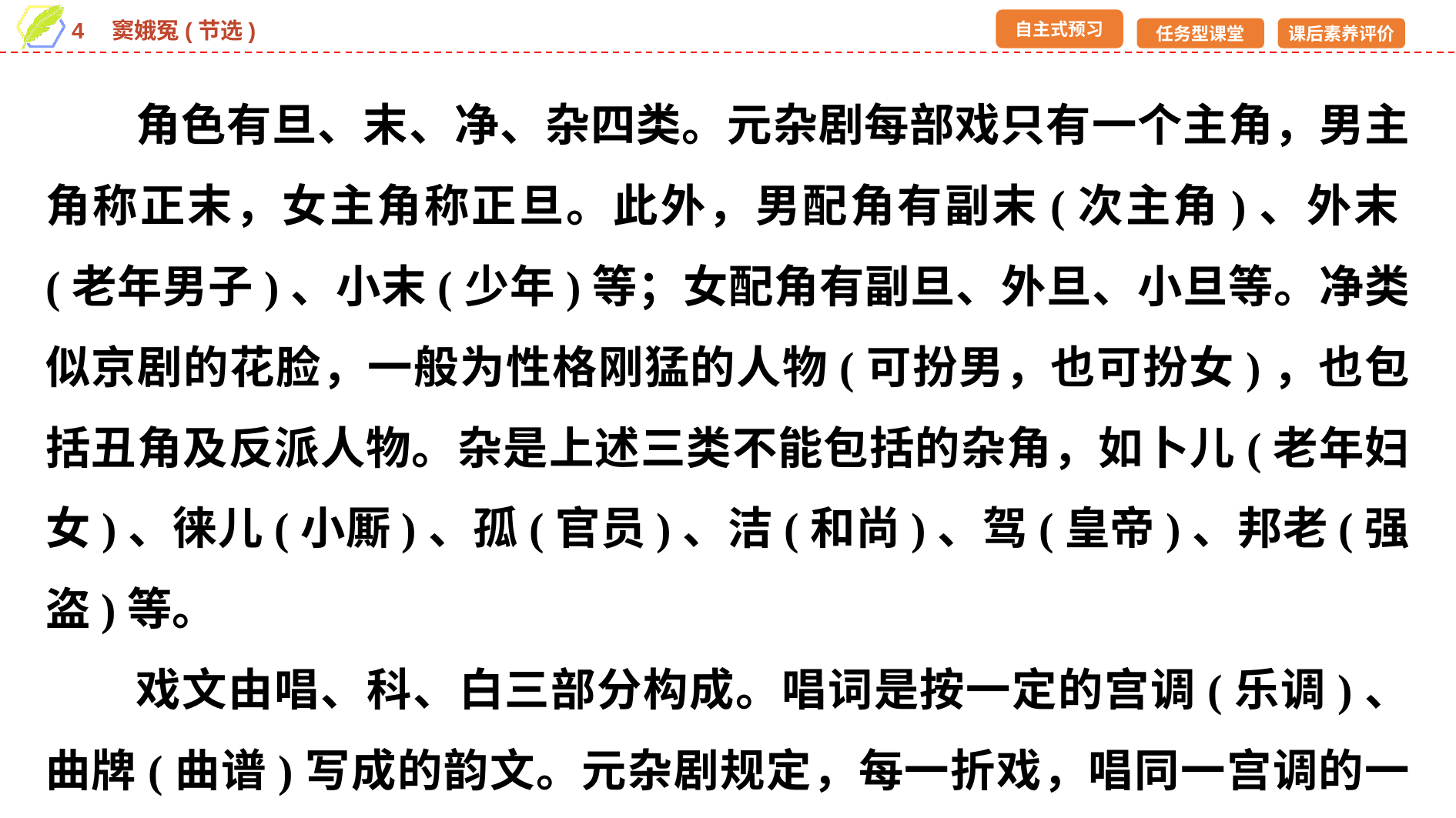

角色有旦、末、净、杂四类。元杂剧每部戏只有一个主角，男主角称正末，女主角称正旦。此外，男配角有副末(次主角)、外末(老年男子)、小末(少年)等；女配角有副旦、外旦、小旦等。净类似京剧的花脸，一般为性格刚猛的人物(可扮男，也可扮女)，也包括丑角及反派人物。杂是上述三类不能包括的杂角，如卜儿(老年妇女)、徕儿(小厮)、孤(官员)、洁(和尚)、驾(皇帝)、邦老(强盗)等。
戏文由唱、科、白三部分构成。唱词是按一定的宫调(乐调)、曲牌(曲谱)写成的韵文。元杂剧规定，每一折戏，唱同一宫调的一套曲子，其宫调和每套曲子的先后顺序都有惯例规定。